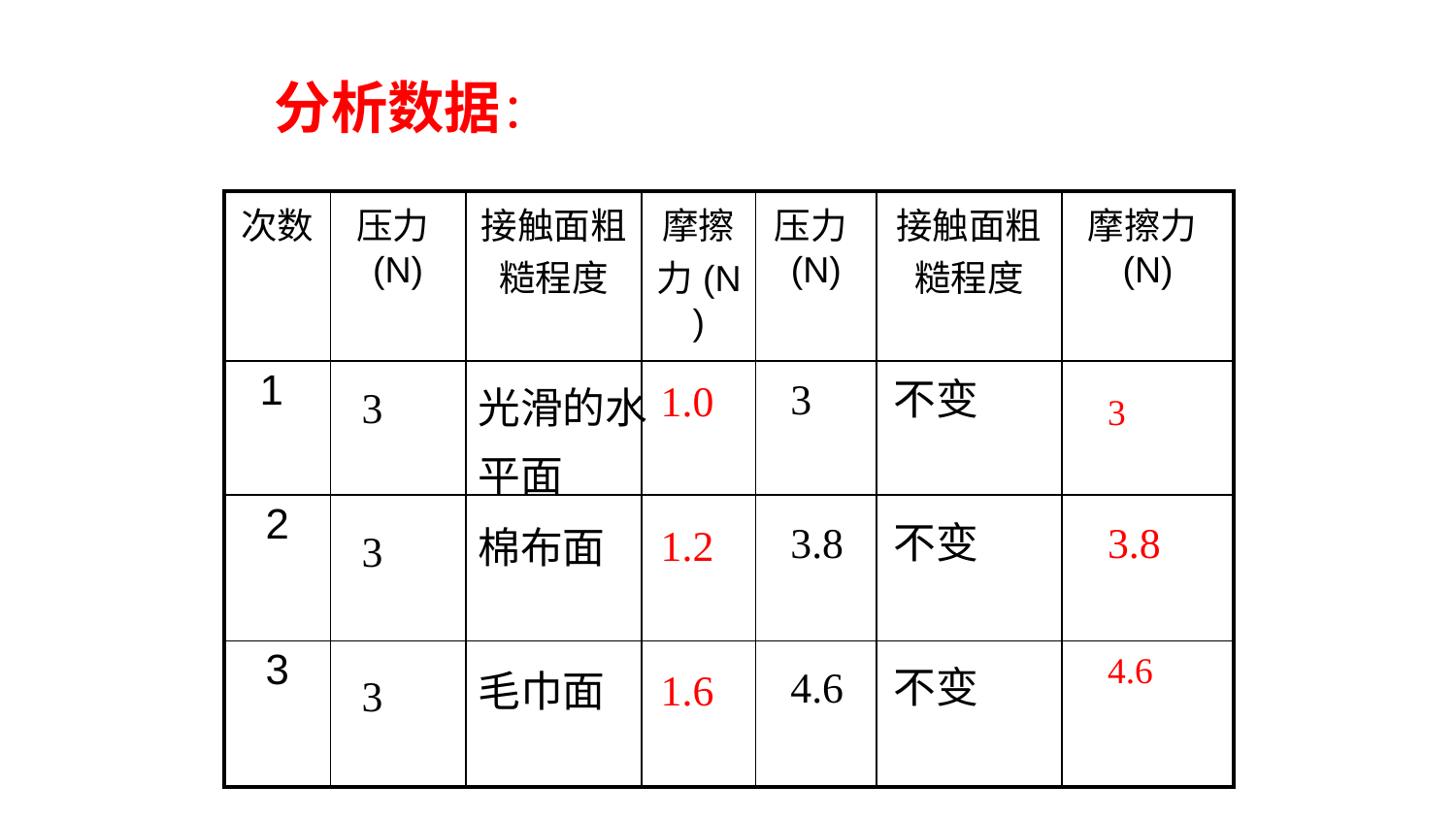

分析数据：
| 次数 | 压力(N) | 接触面粗糙程度 | 摩擦力(N ) | 压力(N) | 接触面粗糙程度 | 摩擦力(N) |
| --- | --- | --- | --- | --- | --- | --- |
| 1 |  |  |  |  |  |  |
| 2 |  |  |  |  |  |  |
| 3 |  |  |  |  |  |  |
3

3.8

4.6
不变

不变

不变
1.0

1.2

1.6
3

3

3
光滑的水
平面
棉布面

毛巾面
3

3.8

4.6